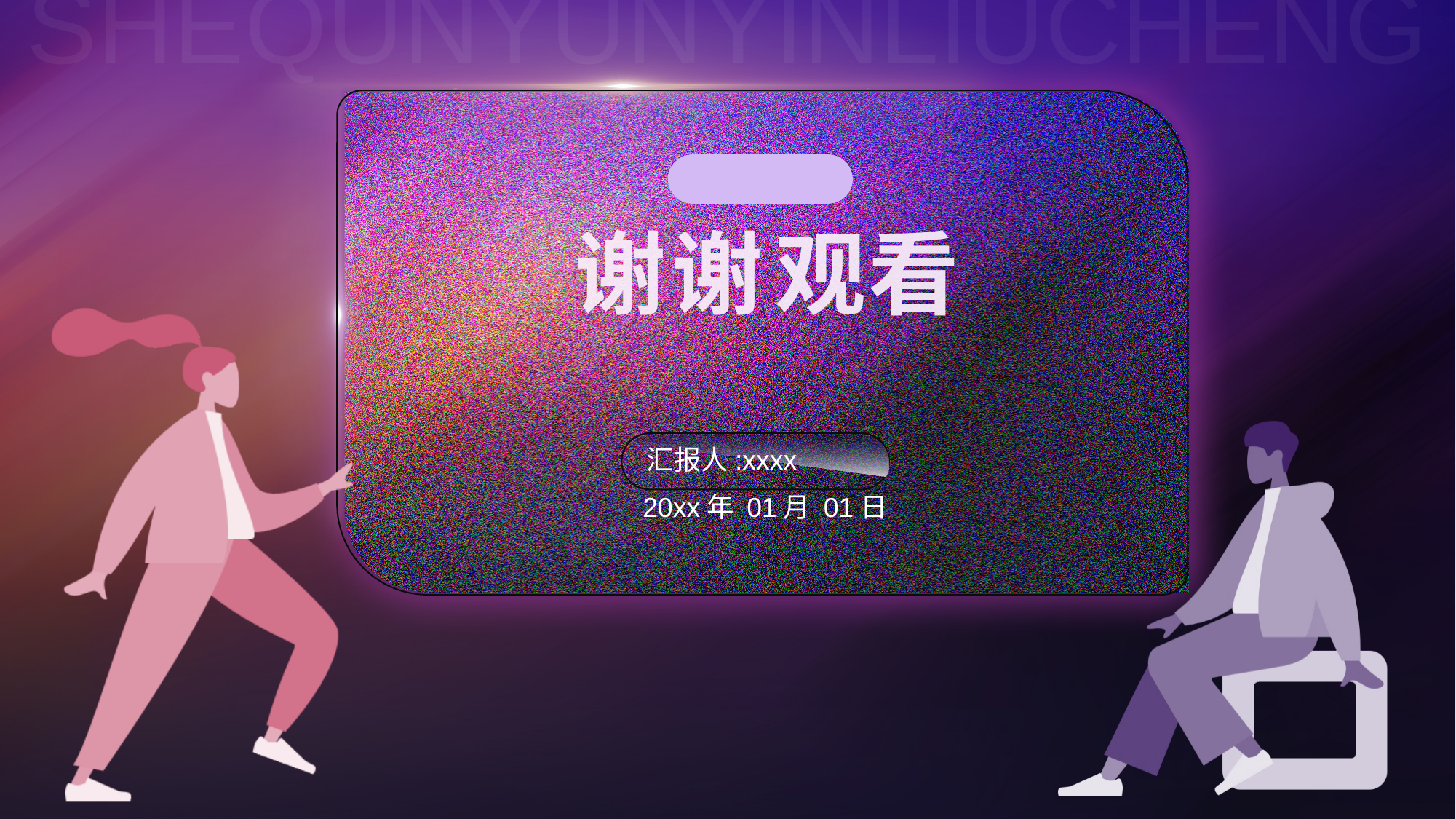

谢
谢
观
看

汇报人:xxxx
20xx年 01月 01日